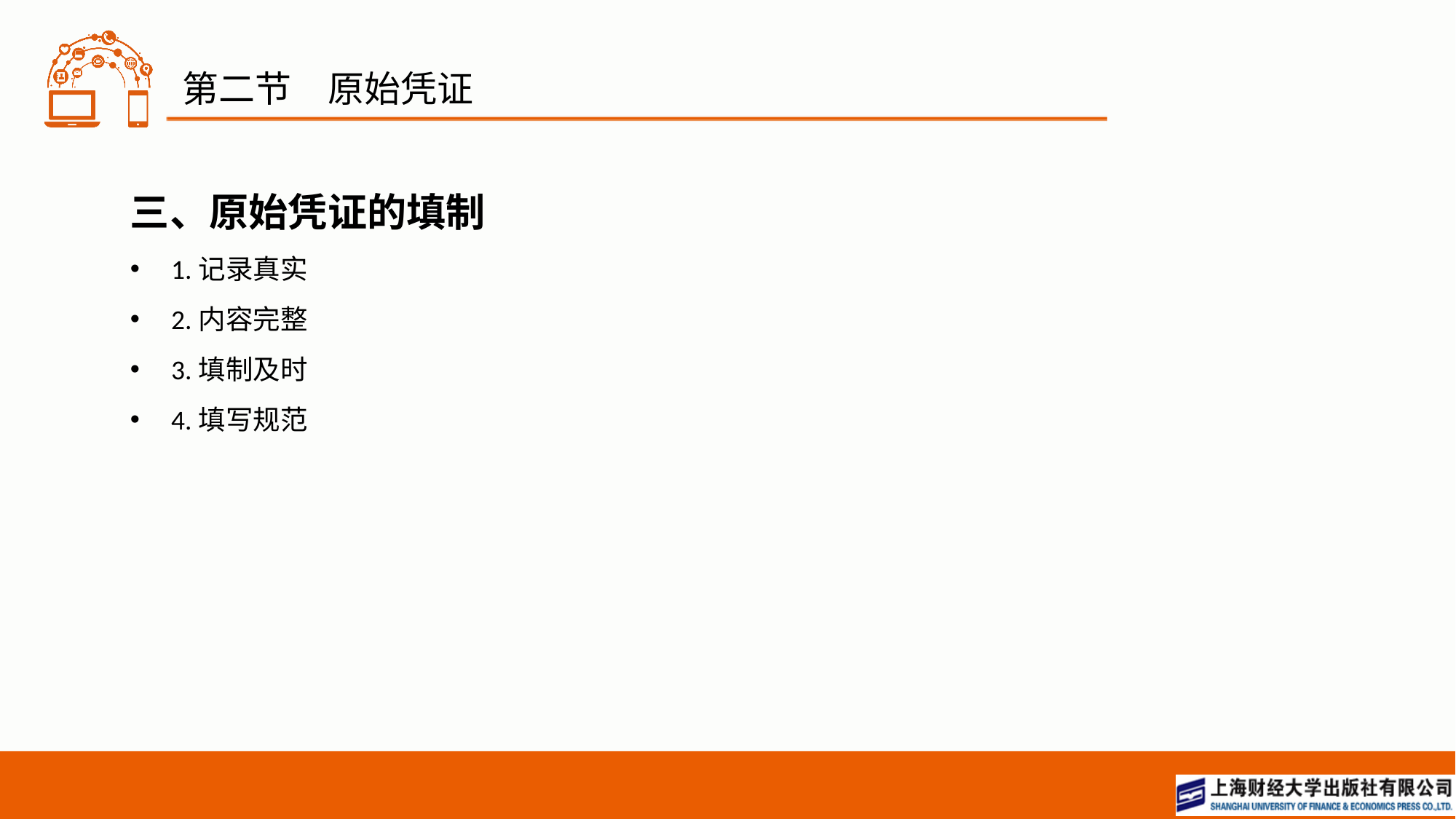

# 第二节　原始凭证
三、原始凭证的填制
1.记录真实
2.内容完整
3.填制及时
4.填写规范